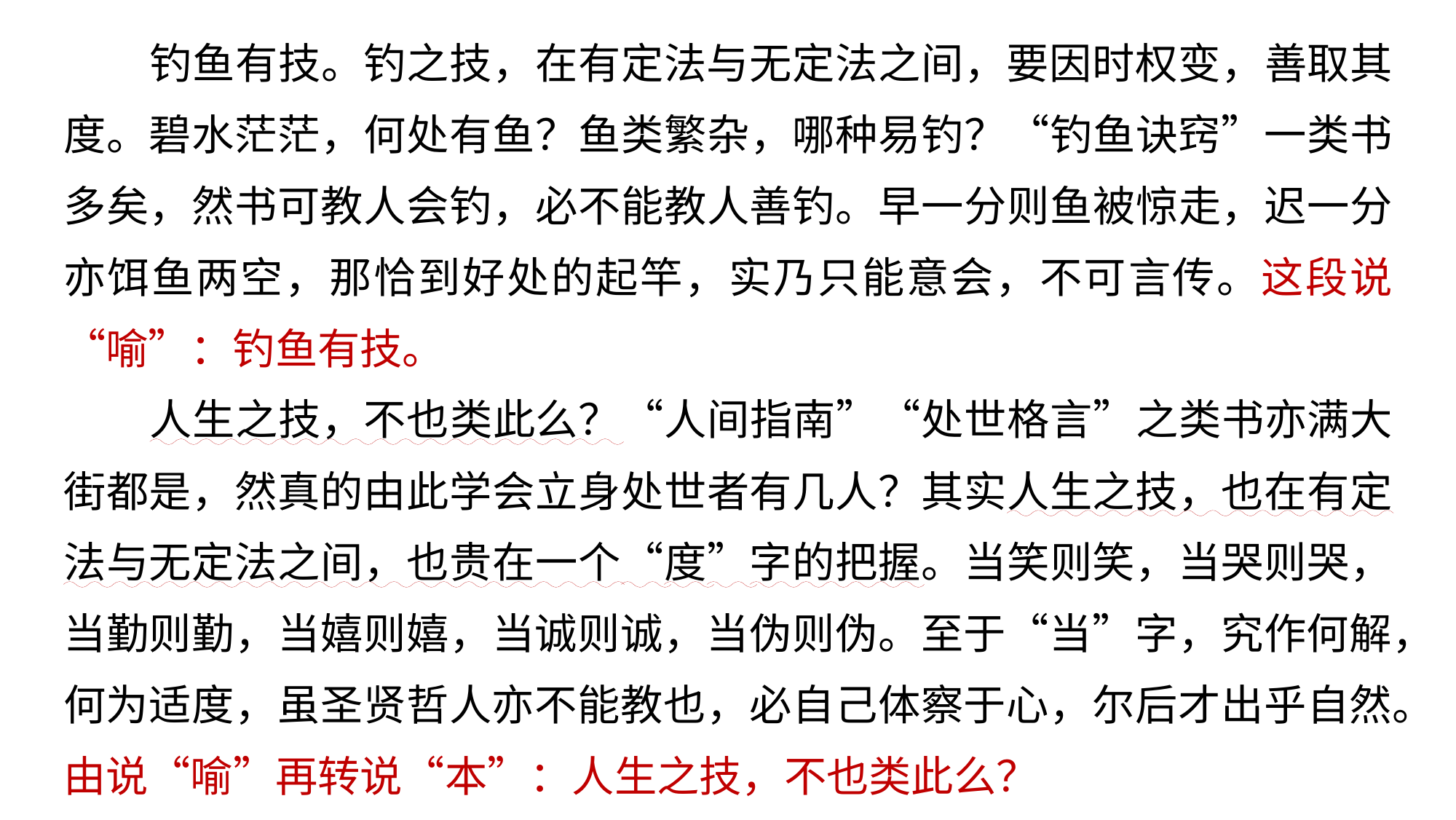

钓鱼有技。钓之技，在有定法与无定法之间，要因时权变，善取其度。碧水茫茫，何处有鱼？鱼类繁杂，哪种易钓？“钓鱼诀窍”一类书多矣，然书可教人会钓，必不能教人善钓。早一分则鱼被惊走，迟一分亦饵鱼两空，那恰到好处的起竿，实乃只能意会，不可言传。这段说“喻”：钓鱼有技。
人生之技，不也类此么？“人间指南”“处世格言”之类书亦满大街都是，然真的由此学会立身处世者有几人？其实人生之技，也在有定法与无定法之间，也贵在一个“度”字的把握。当笑则笑，当哭则哭，当勤则勤，当嬉则嬉，当诚则诚，当伪则伪。至于“当”字，究作何解，何为适度，虽圣贤哲人亦不能教也，必自己体察于心，尔后才出乎自然。由说“喻”再转说“本”：人生之技，不也类此么？